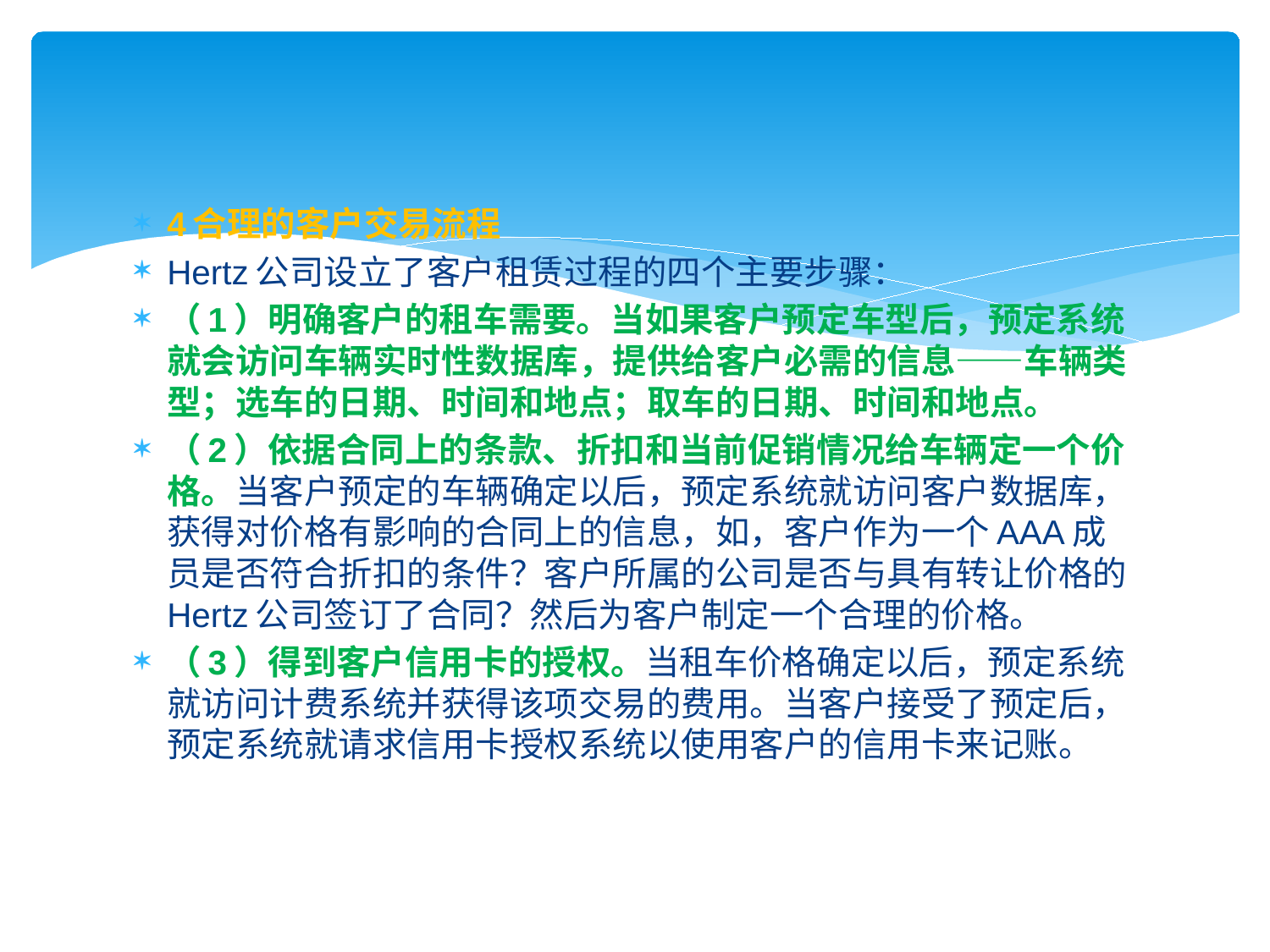

4合理的客户交易流程
Hertz公司设立了客户租赁过程的四个主要步骤：
（1）明确客户的租车需要。当如果客户预定车型后，预定系统就会访问车辆实时性数据库，提供给客户必需的信息——车辆类型；选车的日期、时间和地点；取车的日期、时间和地点。
（2）依据合同上的条款、折扣和当前促销情况给车辆定一个价格。当客户预定的车辆确定以后，预定系统就访问客户数据库，获得对价格有影响的合同上的信息，如，客户作为一个AAA成员是否符合折扣的条件？客户所属的公司是否与具有转让价格的Hertz公司签订了合同？然后为客户制定一个合理的价格。
（3）得到客户信用卡的授权。当租车价格确定以后，预定系统就访问计费系统并获得该项交易的费用。当客户接受了预定后，预定系统就请求信用卡授权系统以使用客户的信用卡来记账。